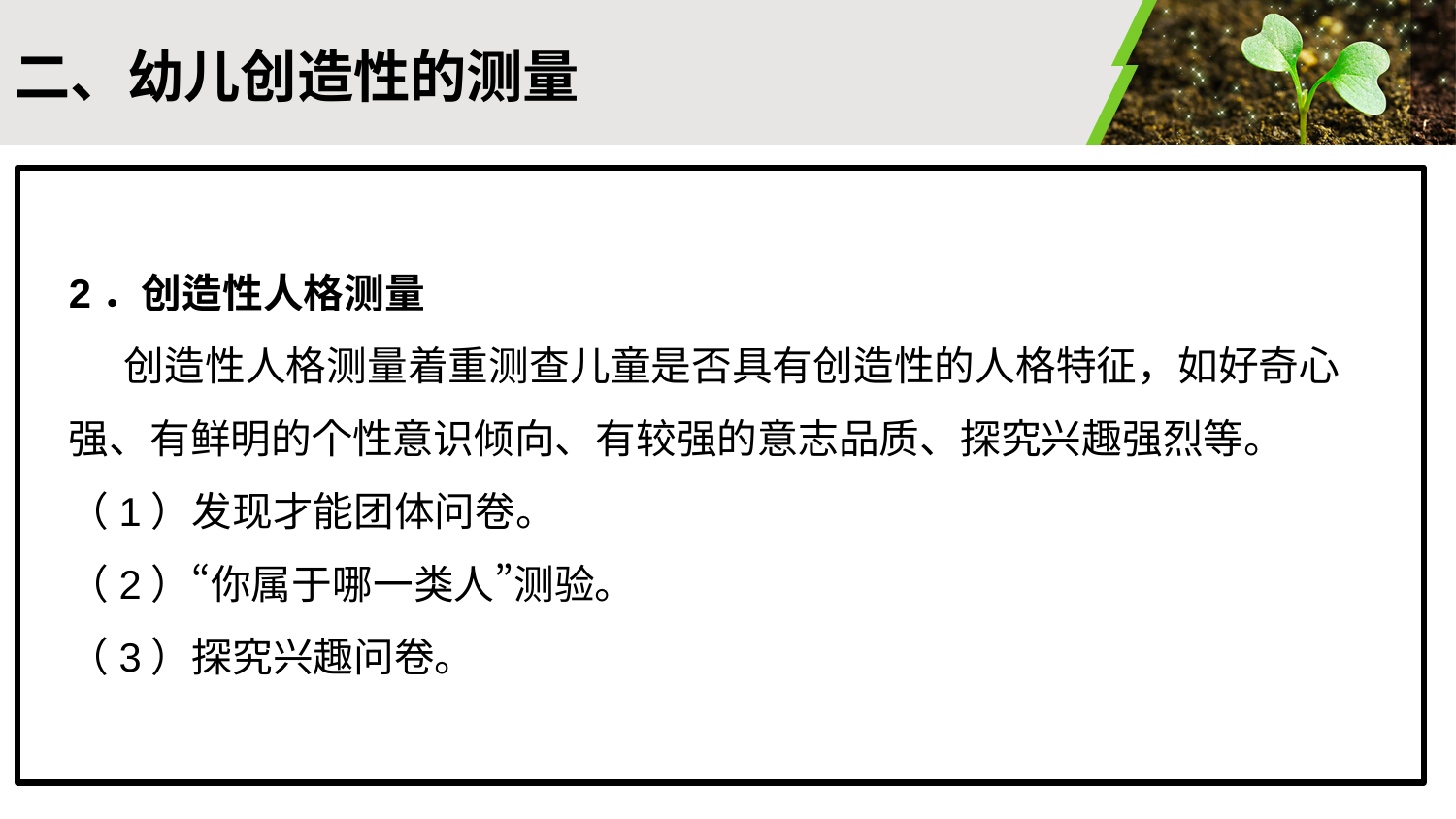

#
二、幼儿创造性的测量

2．创造性人格测量
    创造性人格测量着重测查儿童是否具有创造性的人格特征，如好奇心强、有鲜明的个性意识倾向、有较强的意志品质、探究兴趣强烈等。
（1）发现才能团体问卷。
（2）“你属于哪一类人”测验。
（3）探究兴趣问卷。